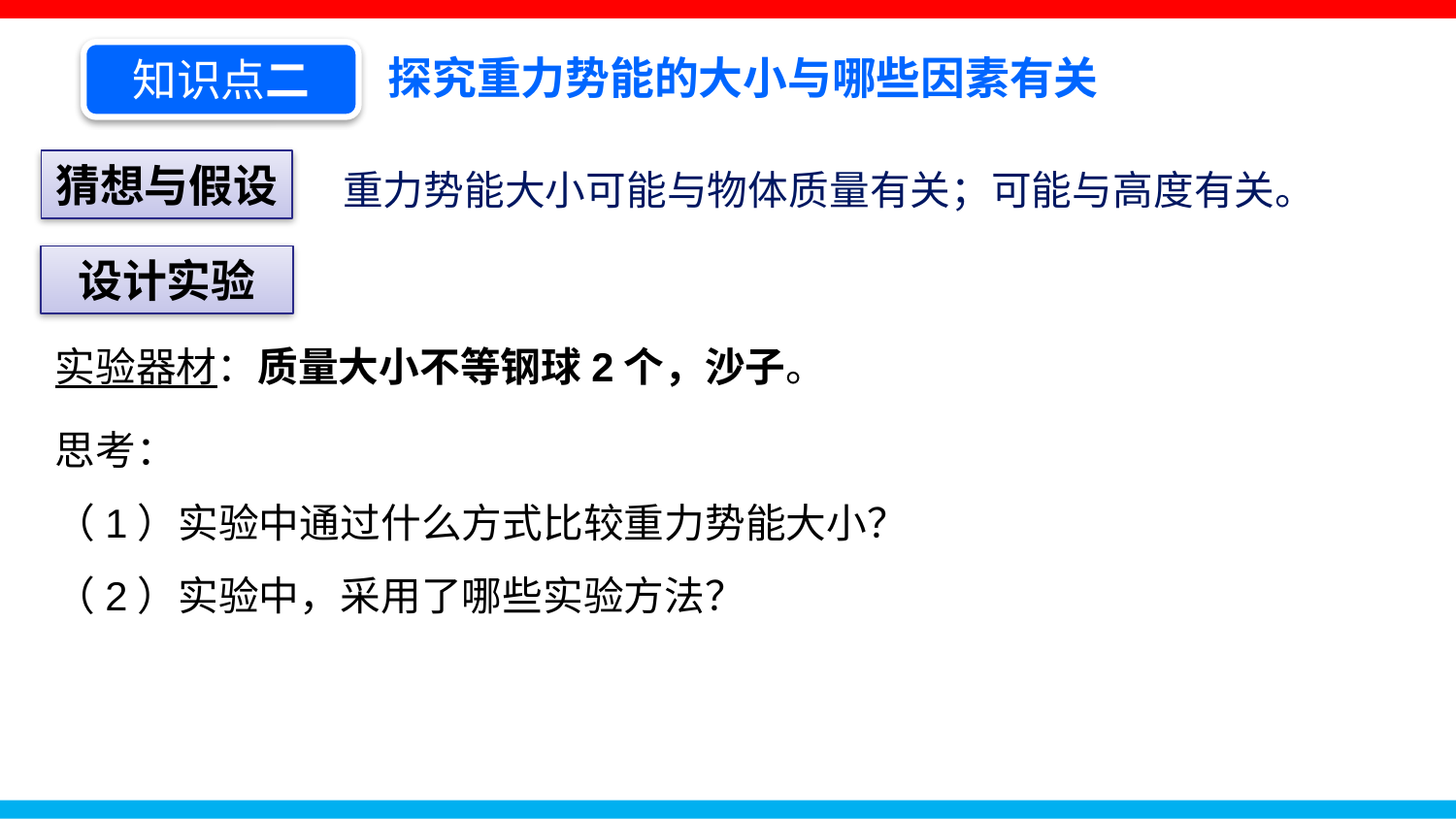

知识点二
探究重力势能的大小与哪些因素有关
重力势能大小可能与物体质量有关；可能与高度有关。
猜想与假设
设计实验
实验器材：质量大小不等钢球2个，沙子。
思考：
（1）实验中通过什么方式比较重力势能大小？
（2）实验中，采用了哪些实验方法？